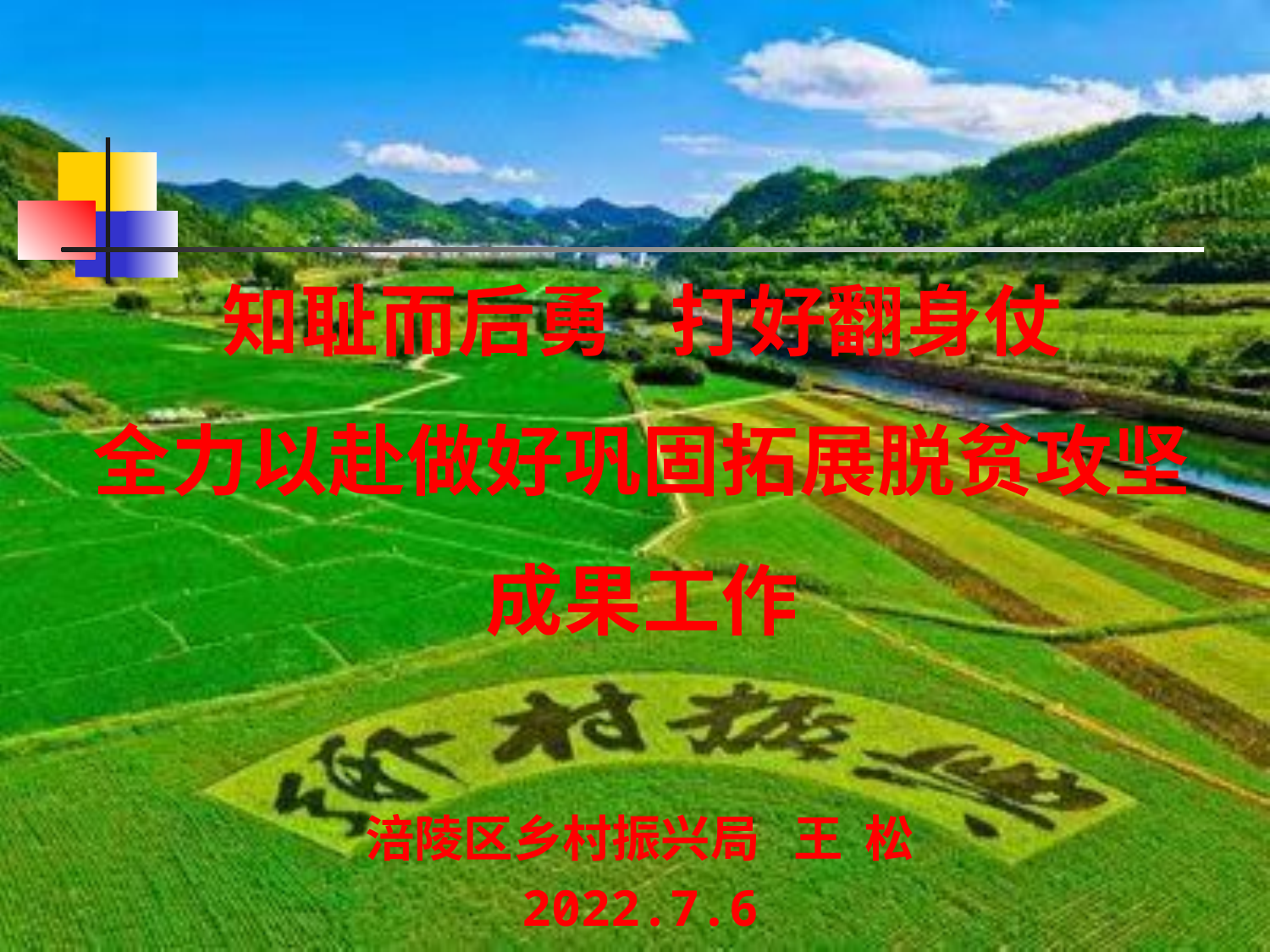

知耻而后勇   打好翻身仗
全力以赴做好巩固拓展脱贫攻坚成果工作

涪陵区乡村振兴局   王  松
2022.7.6